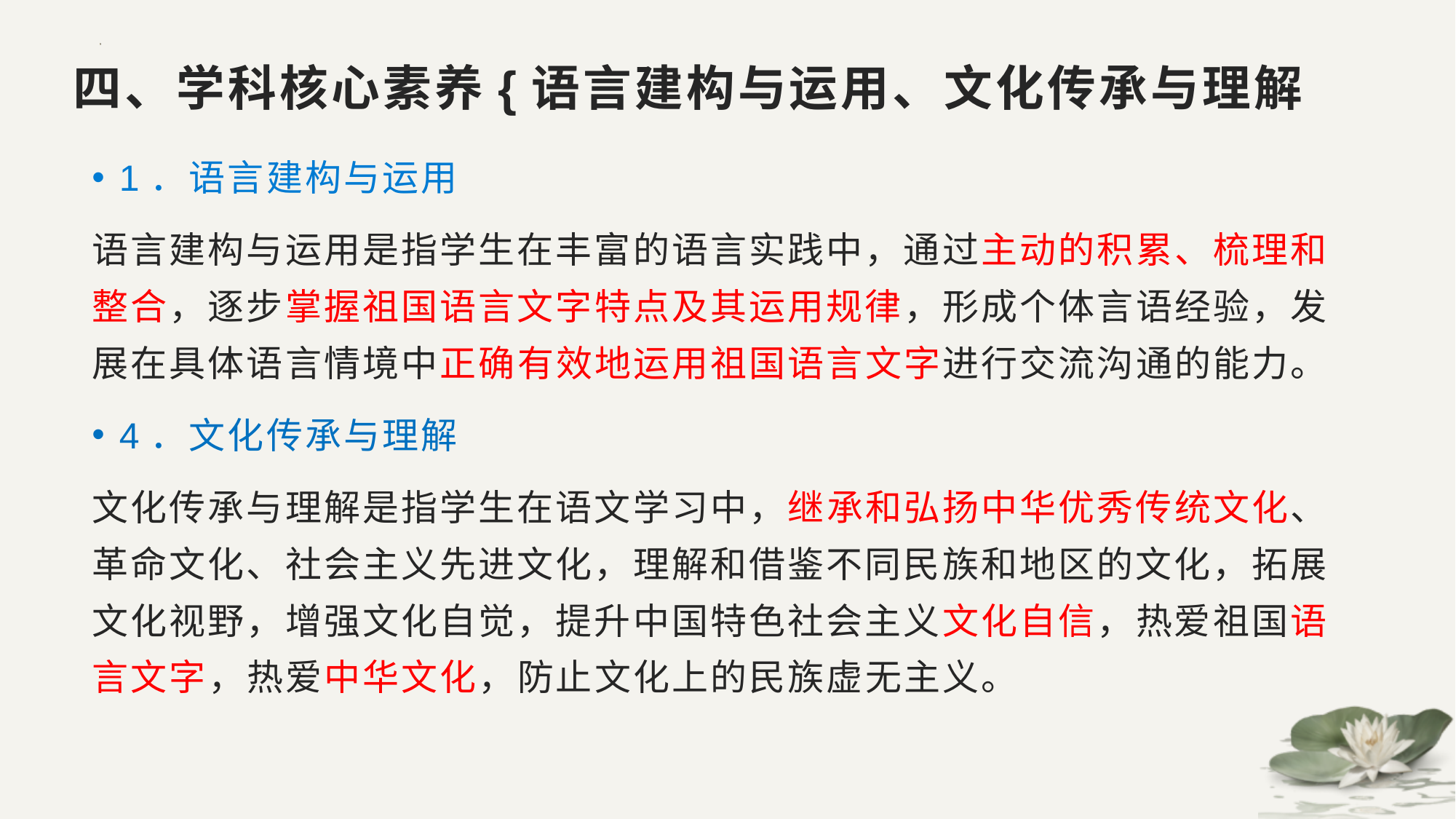

# 四、学科核心素养{语言建构与运用、文化传承与理解
1．语言建构与运用
语言建构与运用是指学生在丰富的语言实践中，通过主动的积累、梳理和整合，逐步掌握祖国语言文字特点及其运用规律，形成个体言语经验，发展在具体语言情境中正确有效地运用祖国语言文字进行交流沟通的能力。
4．文化传承与理解
文化传承与理解是指学生在语文学习中，继承和弘扬中华优秀传统文化、革命文化、社会主义先进文化，理解和借鉴不同民族和地区的文化，拓展文化视野，增强文化自觉，提升中国特色社会主义文化自信，热爱祖国语言文字，热爱中华文化，防止文化上的民族虚无主义。